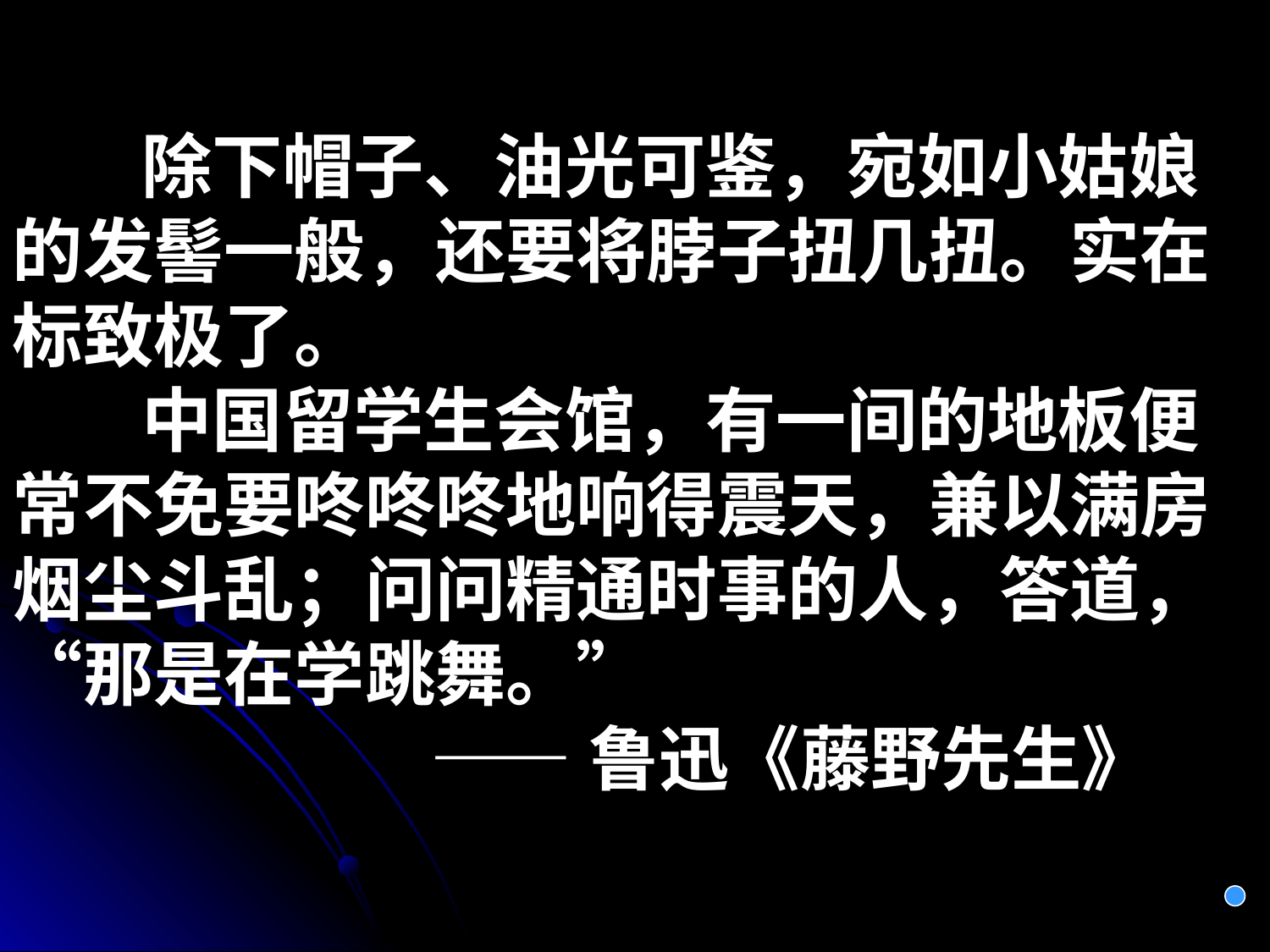

除下帽子、油光可鉴，宛如小姑娘的发髻一般，还要将脖子扭几扭。实在标致极了。
       中国留学生会馆，有一间的地板便常不免要咚咚咚地响得震天，兼以满房烟尘斗乱；问问精通时事的人，答道，“那是在学跳舞。”
                          ——鲁迅《藤野先生》

）、“除下帽子、油光可鉴，宛如小姑娘的发髻一般，还要将脖子扭几扭。实在标致极了。”（鲁迅《藤野先生》）句中“标致”本是“漂亮，美丽”是褒义；但这里作者名褒实贬，反语相讥，实是“难看，丑陋”，表达了作者对这类清国留学生的厌恶之情。
例（4）“问问精通时事的人，答道，那是在学跳舞。“（鲁迅《藤野先生》）
句中的“精通“本指”对一种学问技术或业务有深刻的了解“，这里是指这些梦生醉死的清国留学生，沉溺于玩乐，通说的是无聊之事。表达了作者的轻蔑。
例（5）“便使我忽又良心发现，而且增另勇气了，于是点上一支烟，再继续写些为“正人君子”，之流所深恶习痛疾的文字。“（鲁迅《藤野先生》）。
“正人君子“本指“品行端正，道德高尚的人”，但在文中，鲁迅揭露的却是“无耻小人”是“那些为军阀政客张目而舞文弄墨的反动文人”，是帝国主义，封建势力的御用文人陈西滢之流。这里作者褒词贬用，冷嘲热讽，厌恶之情，溢于言表。